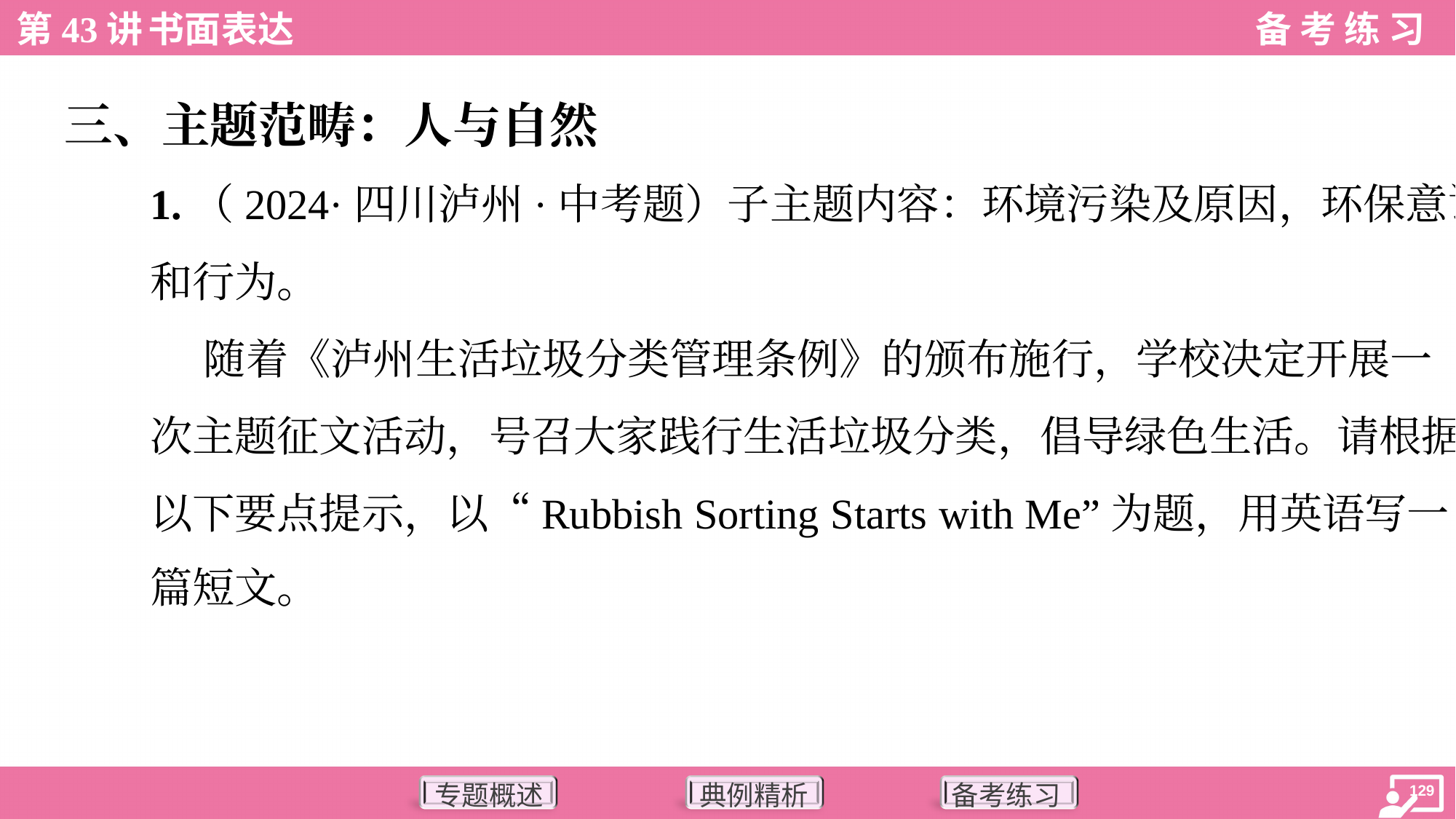

三、主题范畴：人与自然
1.（2024·四川泸州·中考题）子主题内容：环境污染及原因，环保意识
和行为。
    随着《泸州生活垃圾分类管理条例》的颁布施行，学校决定开展一
次主题征文活动，号召大家践行生活垃圾分类，倡导绿色生活。请根据
以下要点提示，以“Rubbish Sorting Starts with Me”为题，用英语写一
篇短文。